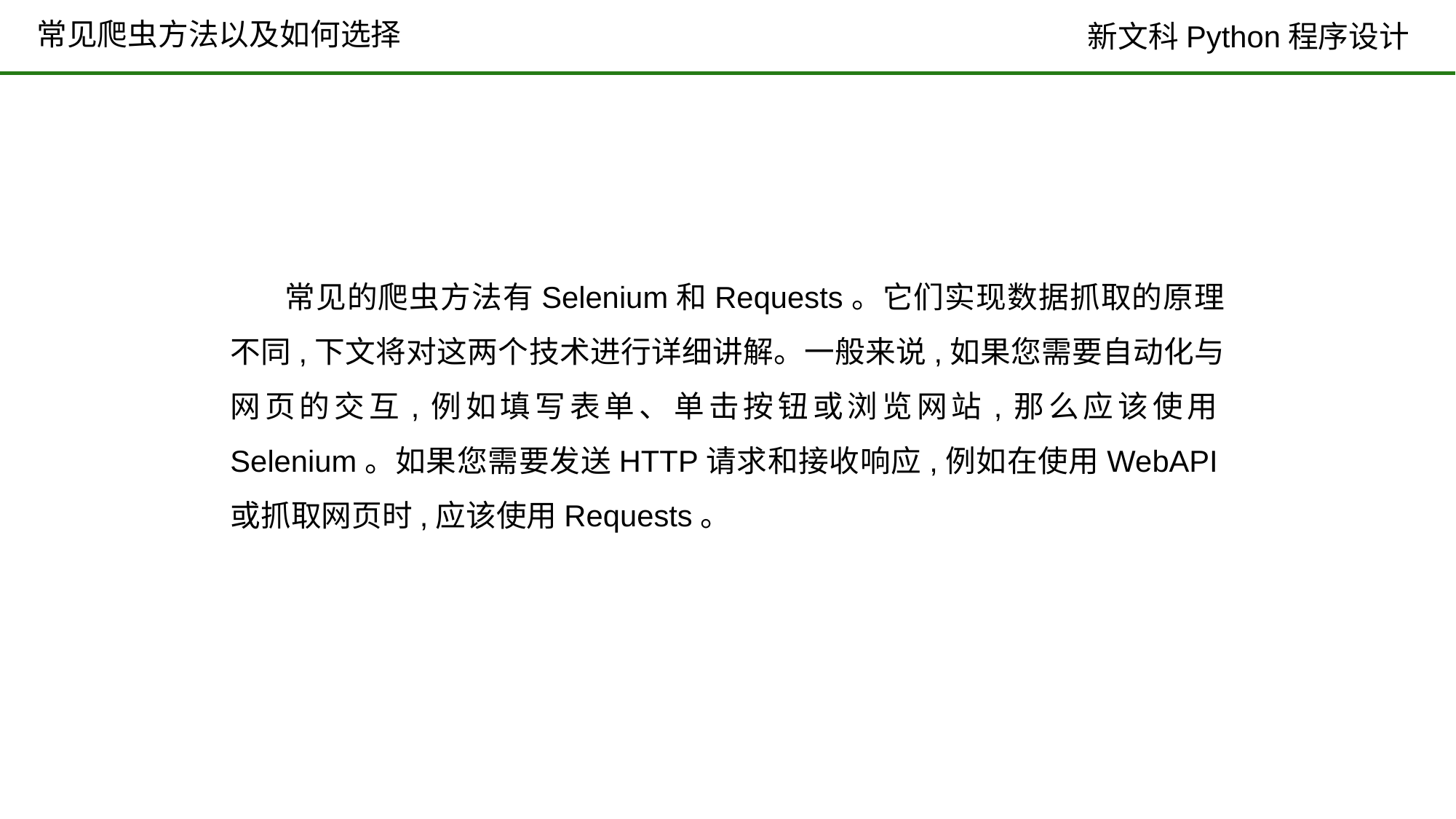

# 常见爬虫方法以及如何选择
常见的爬虫方法有Selenium和Requests。它们实现数据抓取的原理不同,下文将对这两个技术进行详细讲解。一般来说,如果您需要自动化与网页的交互,例如填写表单、单击按钮或浏览网站,那么应该使用Selenium。如果您需要发送HTTP请求和接收响应,例如在使用WebAPI或抓取网页时,应该使用Requests。